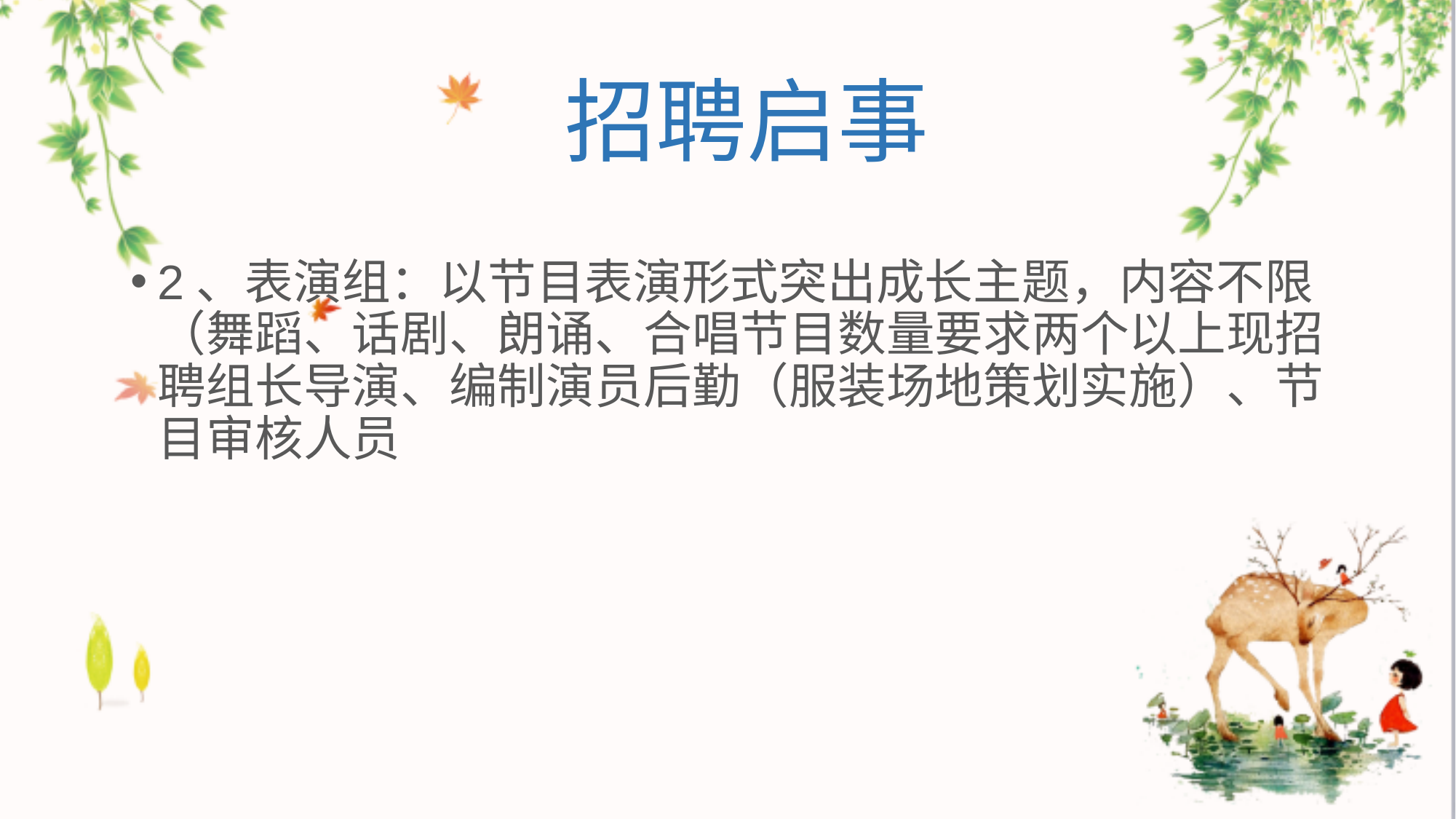

招聘启事

2、表演组：以节目表演形式突出成长主题，内容不限（舞蹈、话剧、朗诵、合唱节目数量要求两个以上现招聘组长导演、编制演员后勤（服装场地策划实施）、节目审核人员